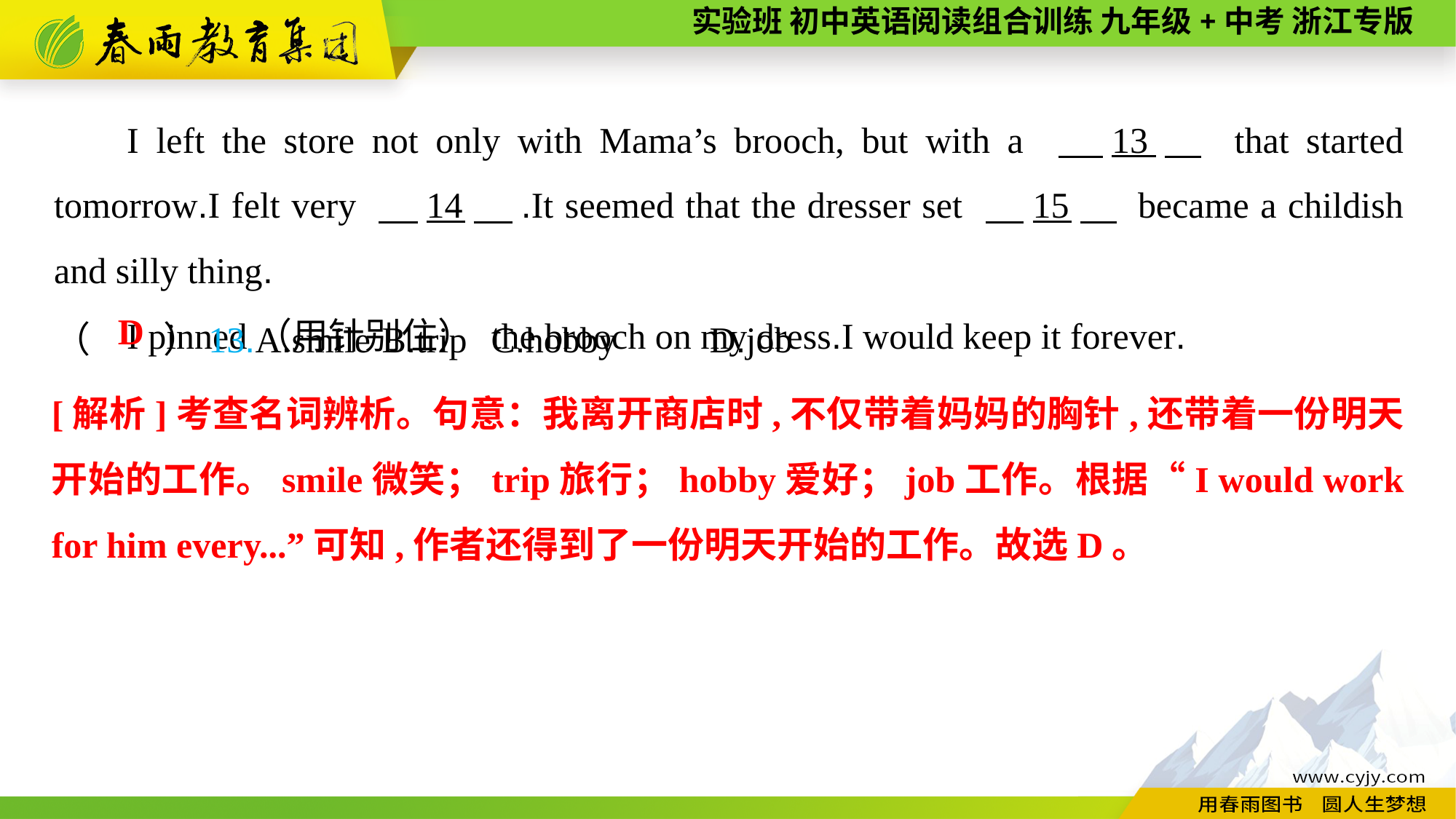

I left the store not only with Mama’s brooch, but with a 　13　 that started tomorrow.I felt very 　14　.It seemed that the dresser set 　15　 became a childish and silly thing.
I pinned（用针别住） the brooch on my dress.I would keep it forever.
（　　）13.A.smile	B.trip	C.hobby	D.job
D
[解析]考查名词辨析。句意：我离开商店时,不仅带着妈妈的胸针,还带着一份明天开始的工作。smile微笑；trip旅行；hobby爱好；job工作。根据“I would work for him every...”可知,作者还得到了一份明天开始的工作。故选D。